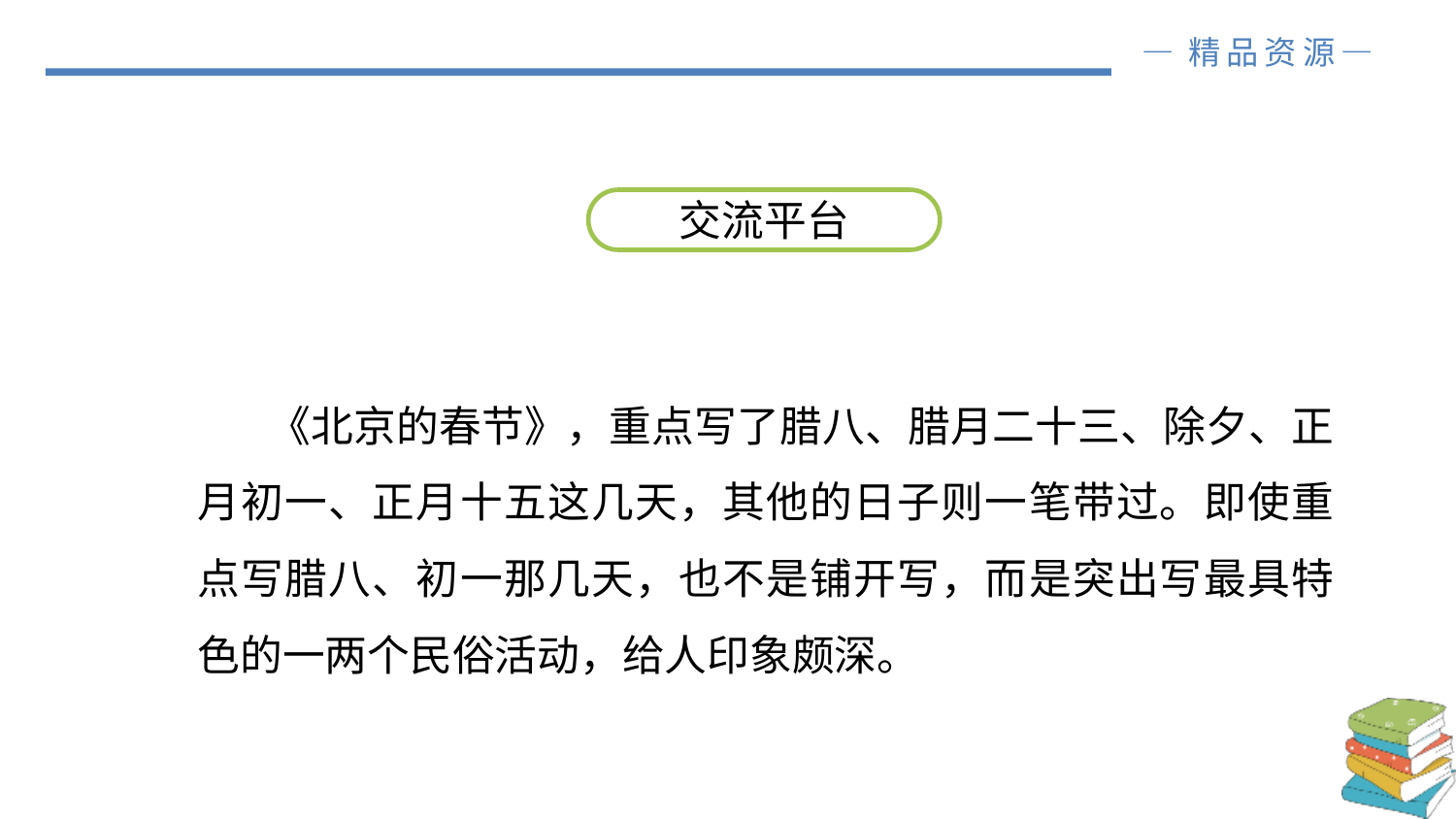

交流平台
《北京的春节》，重点写了腊八、腊月二十三、除夕、正月初一、正月十五这几天，其他的日子则一笔带过。即使重点写腊八、初一那几天，也不是铺开写，而是突出写最具特色的一两个民俗活动，给人印象颇深。